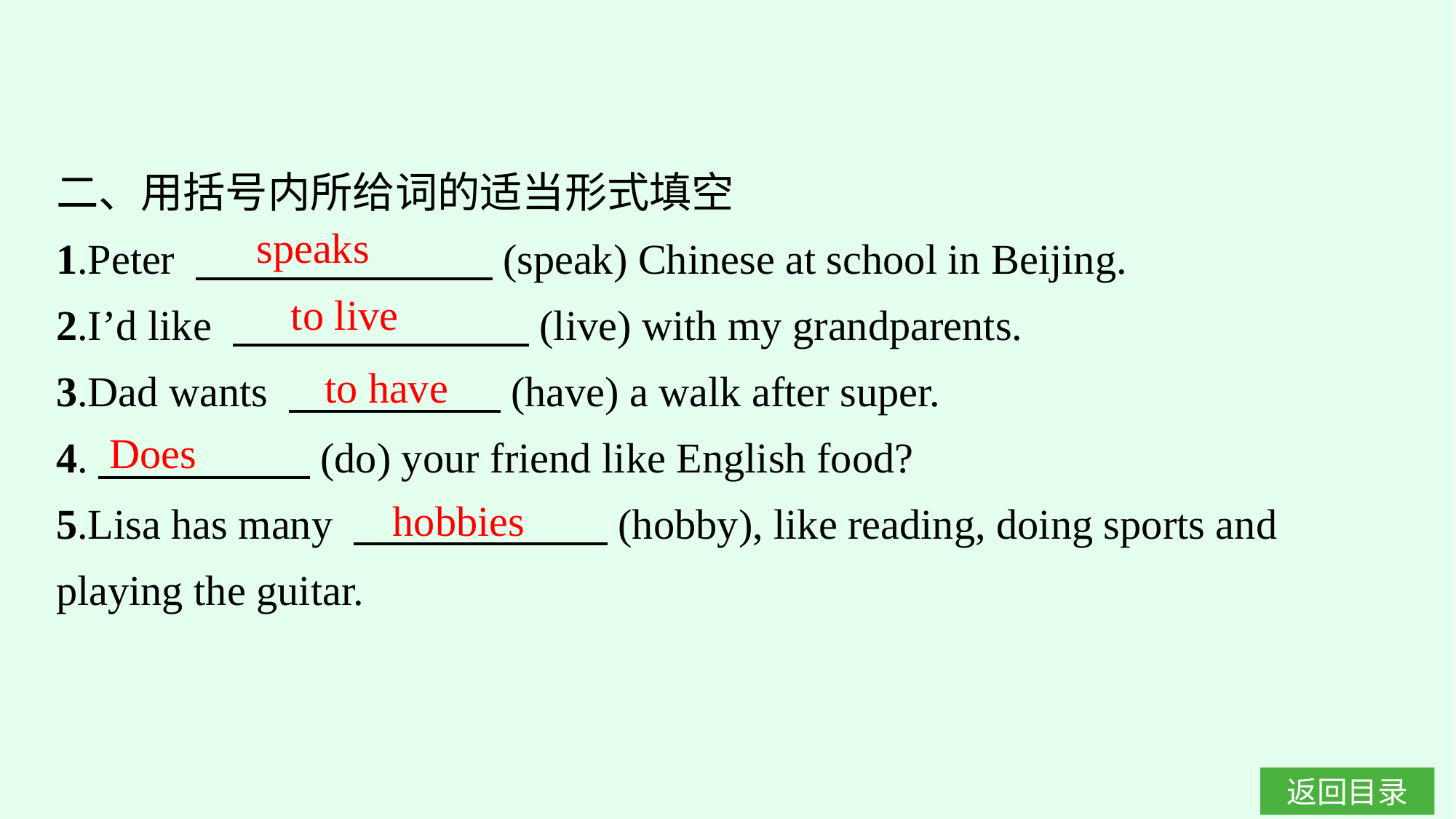

二、用括号内所给词的适当形式填空
1.Peter 　　　　　　　(speak) Chinese at school in Beijing.
2.I’d like 　　　　　　　(live) with my grandparents.
3.Dad wants 　　　　　(have) a walk after super.
4.　　　　　(do) your friend like English food?
5.Lisa has many 　　　　　　(hobby), like reading, doing sports and playing the guitar.
speaks
to live
to have
Does
hobbies